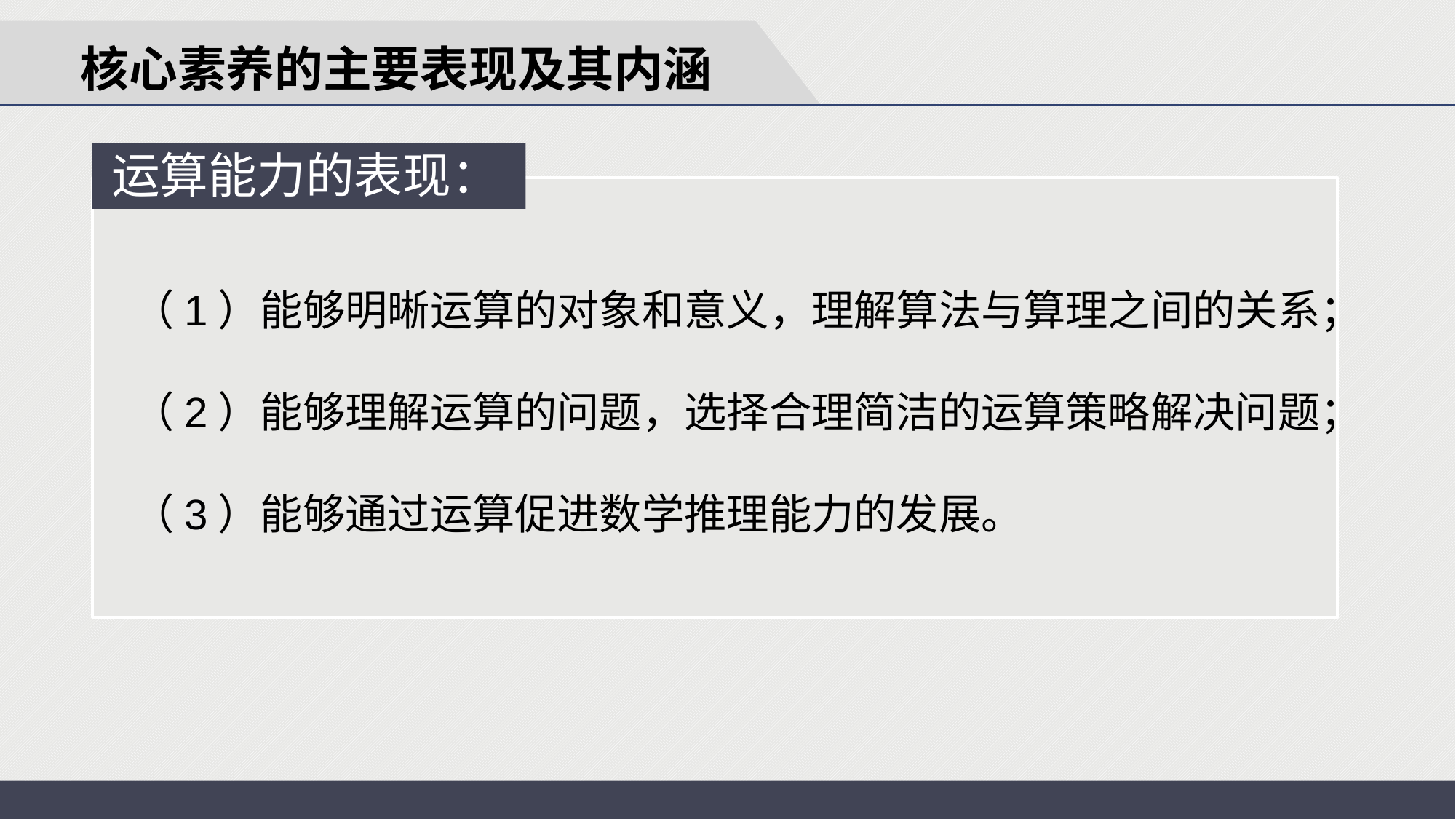

核心素养的主要表现及其内涵
运算能力的表现：

（1）能够明晰运算的对象和意义，理解算法与算理之间的关系；
（2）能够理解运算的问题，选择合理简洁的运算策略解决问题；
（3）能够通过运算促进数学推理能力的发展。